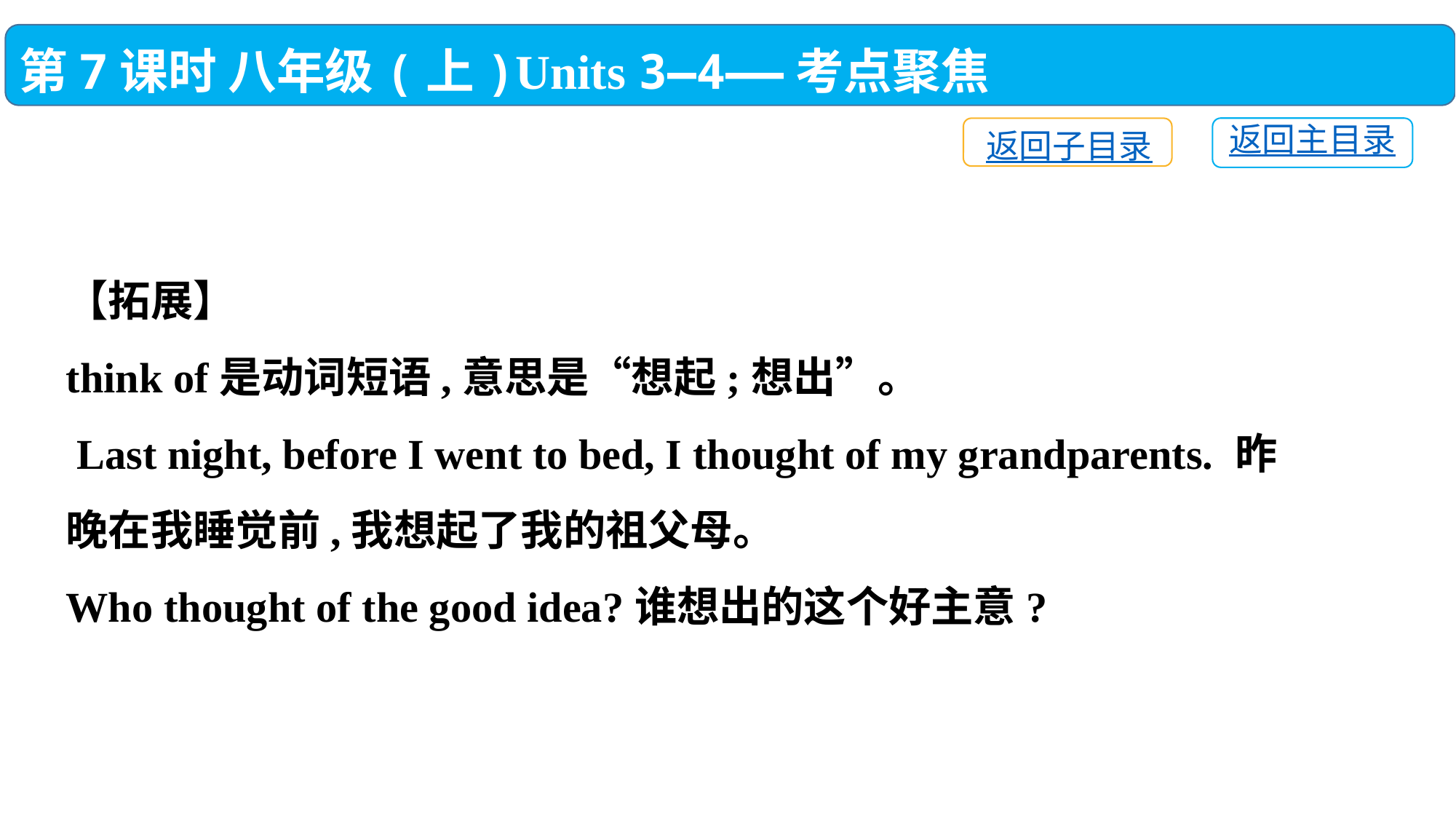

第7课时 八年级(上)Units 3—4——考点聚焦
返回主目录

返回子目录

【拓展】
think of是动词短语,意思是“想起;想出”。
 Last night, before I went to bed, I thought of my grandparents. 昨晚在我睡觉前,我想起了我的祖父母。
Who thought of the good idea?谁想出的这个好主意?